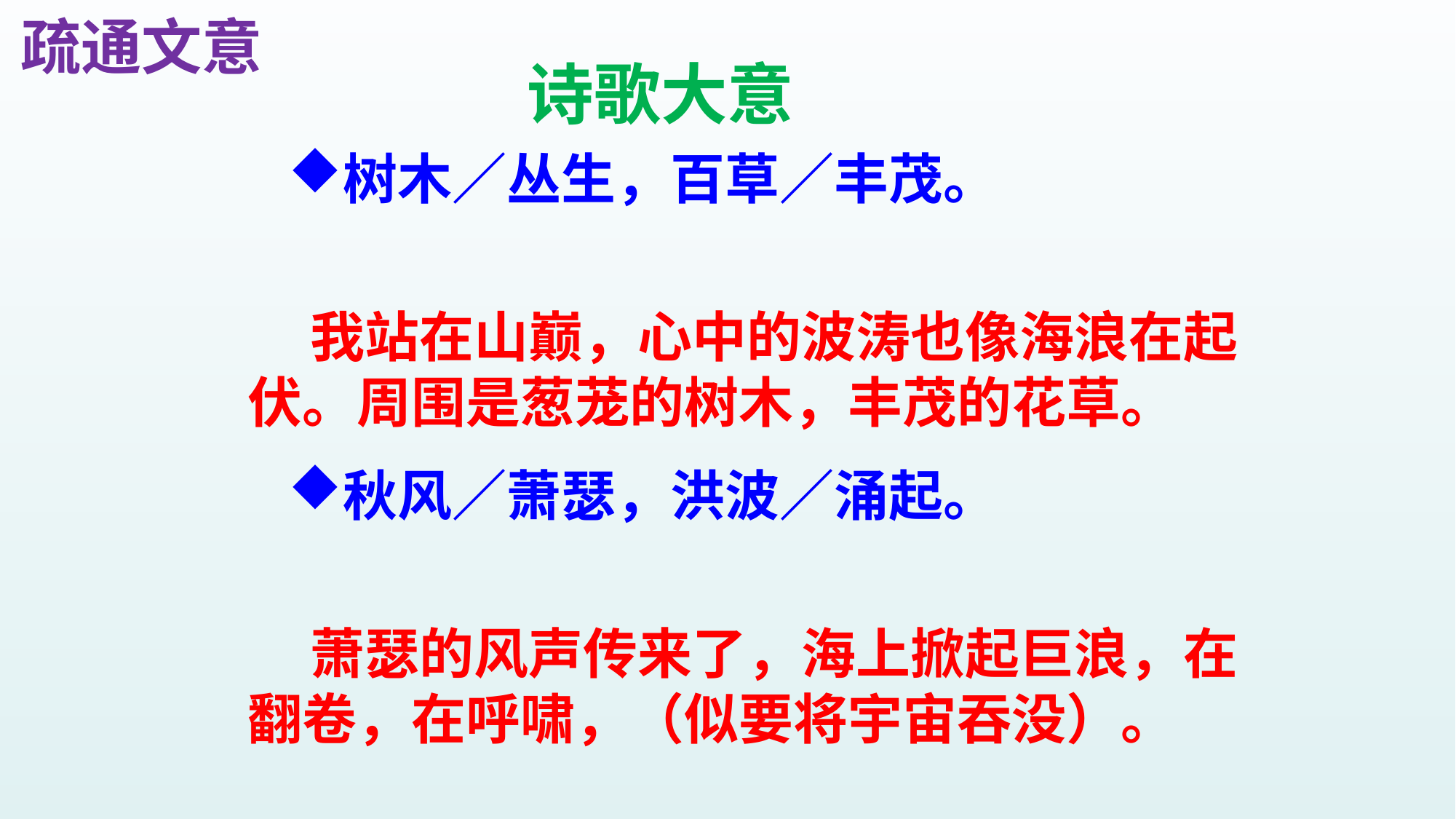

疏通文意
诗歌大意
树木／丛生，百草／丰茂。

    我站在山巅，心中的波涛也像海浪在起伏。周围是葱茏的树木，丰茂的花草。
秋风／萧瑟，洪波／涌起。

    萧瑟的风声传来了，海上掀起巨浪，在翻卷，在呼啸，（似要将宇宙吞没）。